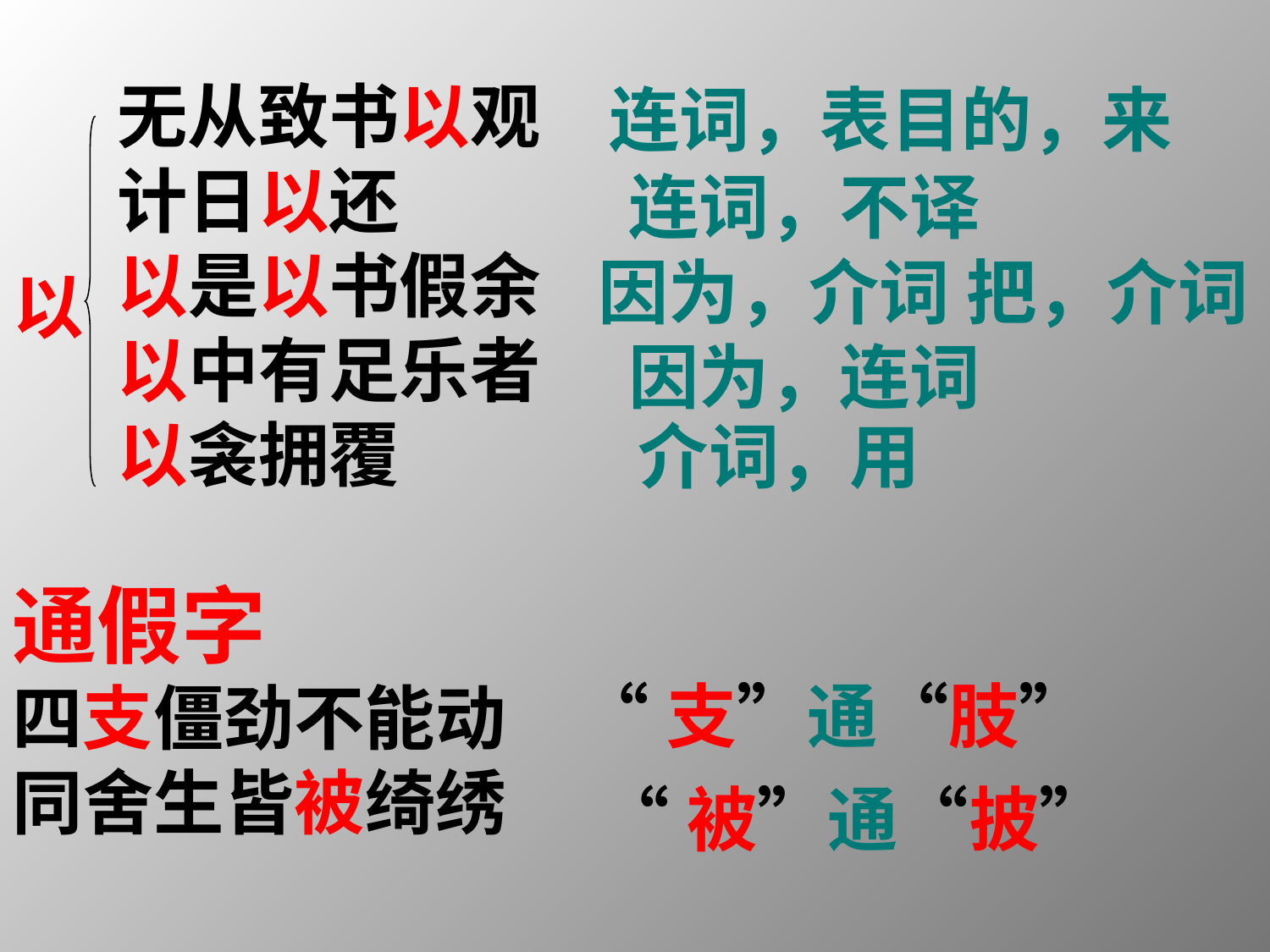

无从致书以观
计日以还
以是以书假余
以中有足乐者
以衾拥覆
连词，表目的，来

连词，不译
因为，介词 把，介词
以
因为，连词
介词，用
通假字
四支僵劲不能动
同舍生皆被绮绣
“支”通“肢”
“被”通“披”